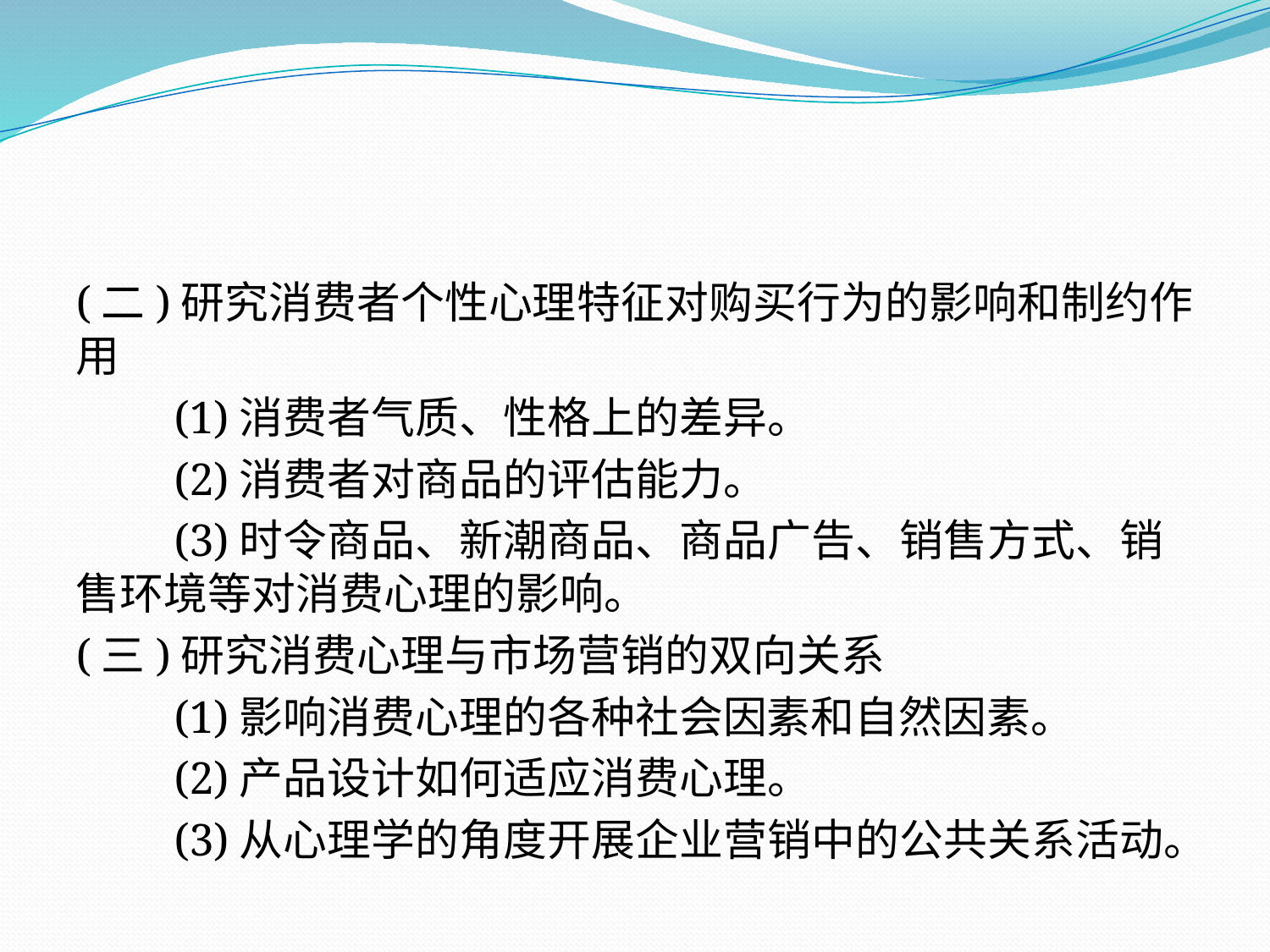

(二)研究消费者个性心理特征对购买行为的影响和制约作用
　　(1)消费者气质、性格上的差异。
　　(2)消费者对商品的评估能力。
　　(3)时令商品、新潮商品、商品广告、销售方式、销售环境等对消费心理的影响。
(三)研究消费心理与市场营销的双向关系
　　(1)影响消费心理的各种社会因素和自然因素。
　　(2)产品设计如何适应消费心理。
　　(3)从心理学的角度开展企业营销中的公共关系活动。